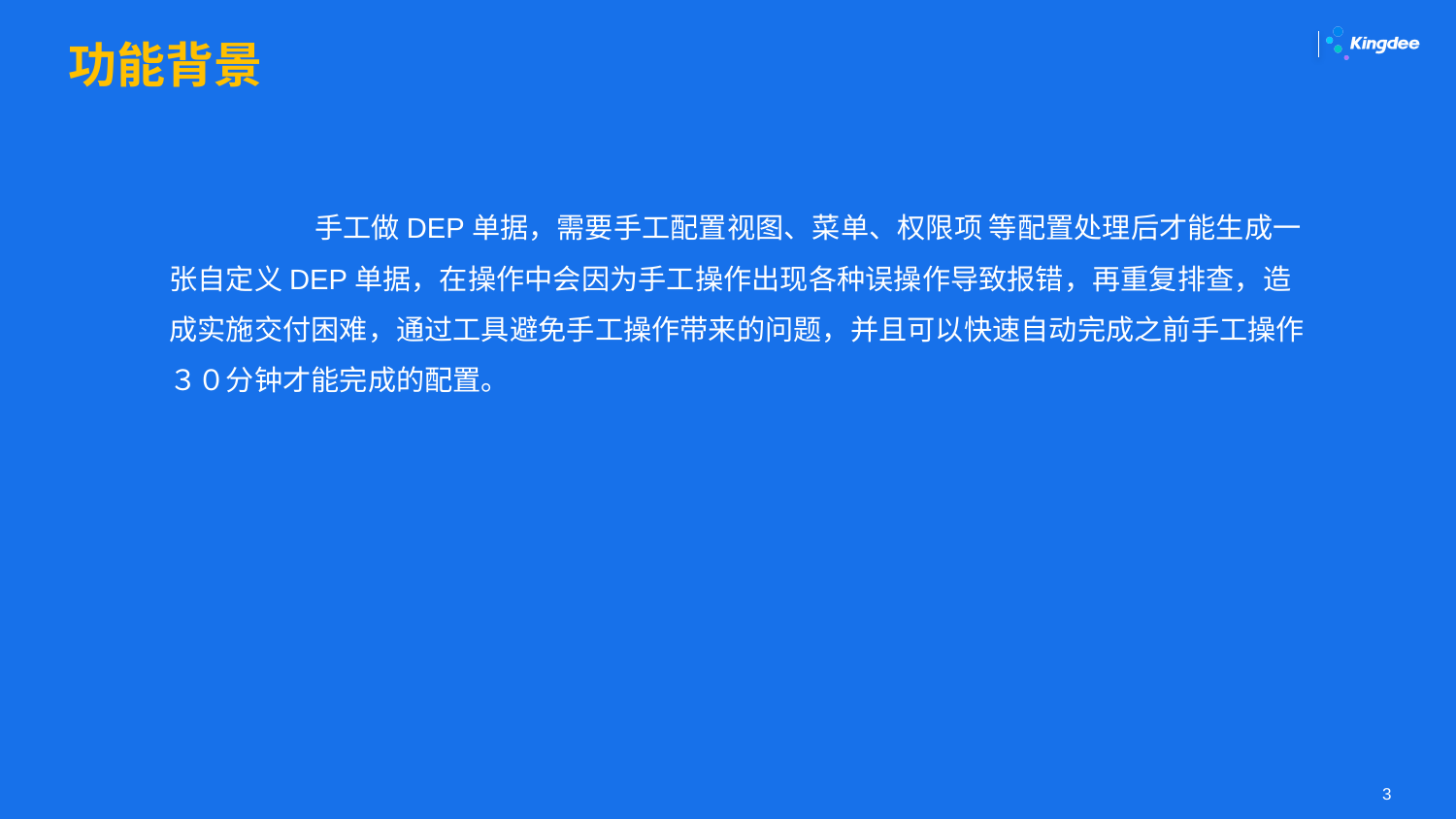

# 功能背景
	手工做DEP单据，需要手工配置视图、菜单、权限项 等配置处理后才能生成一张自定义DEP单据，在操作中会因为手工操作出现各种误操作导致报错，再重复排查，造成实施交付困难，通过工具避免手工操作带来的问题，并且可以快速自动完成之前手工操作３０分钟才能完成的配置。